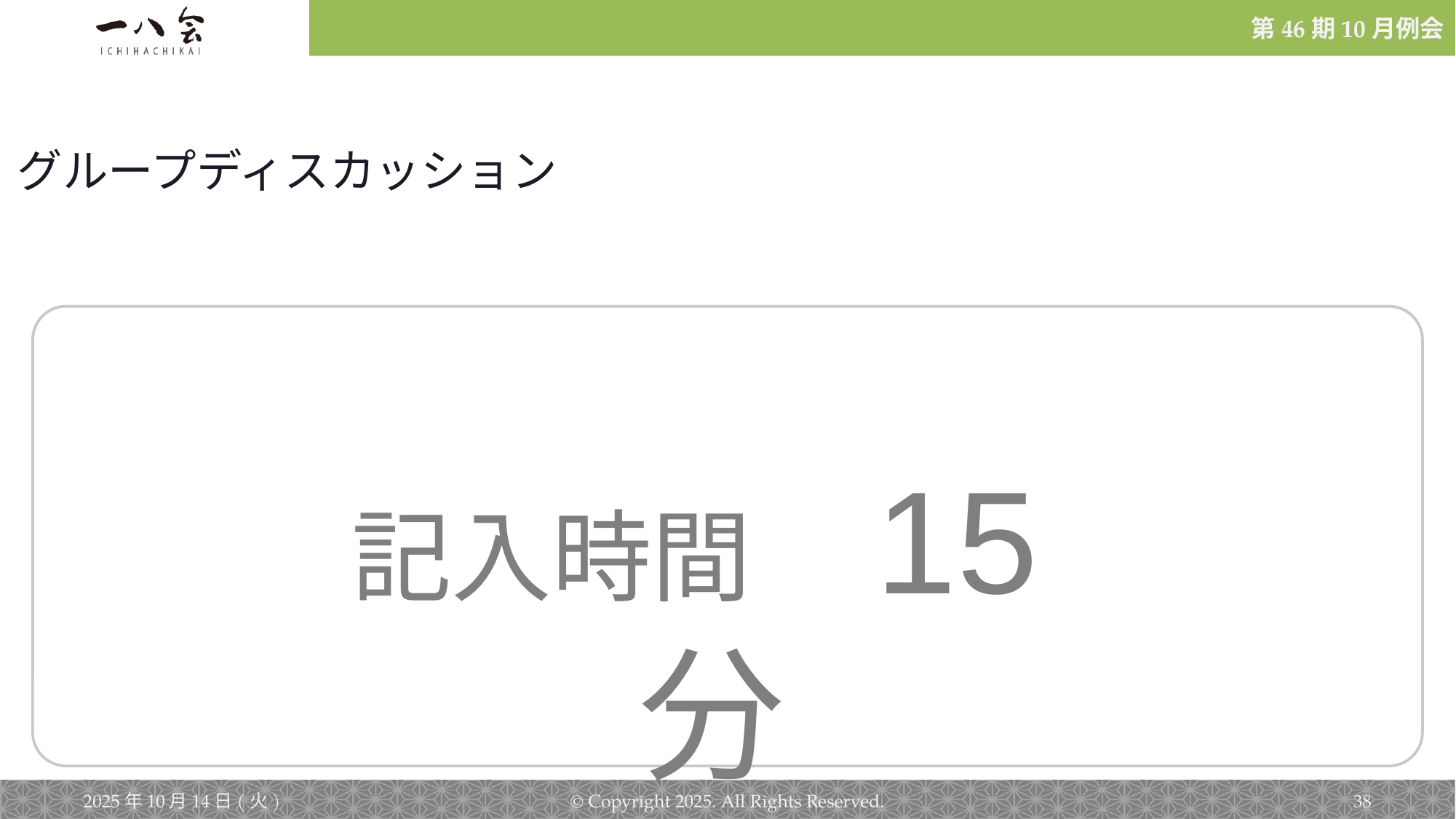

グループディスカッション

記入時間　15分
2025年10月14日(火)
© Copyright 2025. All Rights Reserved.
38